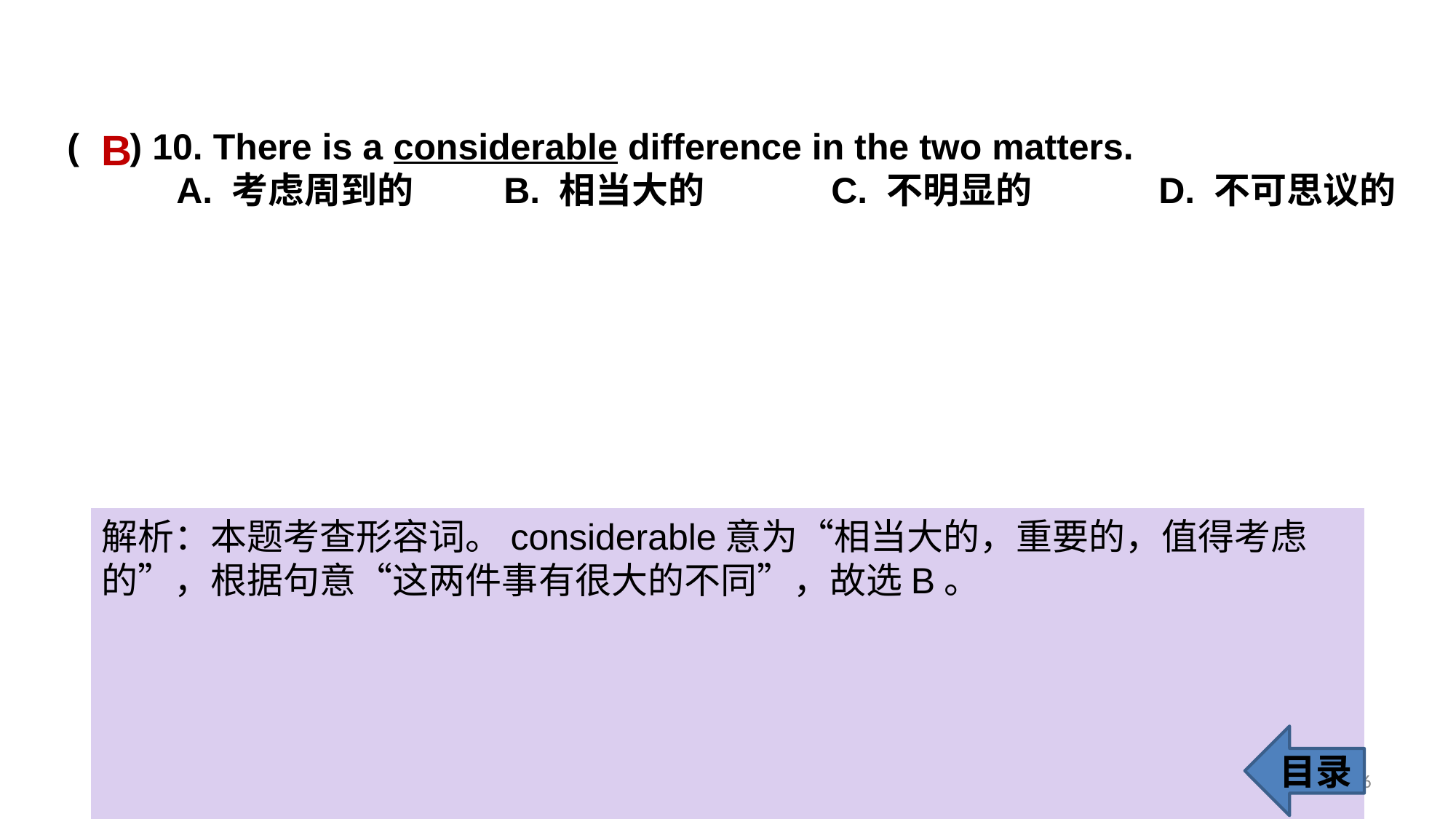

B
(     ) 10. There is a considerable difference in the two matters.
	A. 考虑周到的 	B. 相当大的 		C. 不明显的 		D. 不可思议的
解析：本题考查形容词。considerable意为“相当大的，重要的，值得考虑
的”，根据句意“这两件事有很大的不同”，故选B。

目录
16